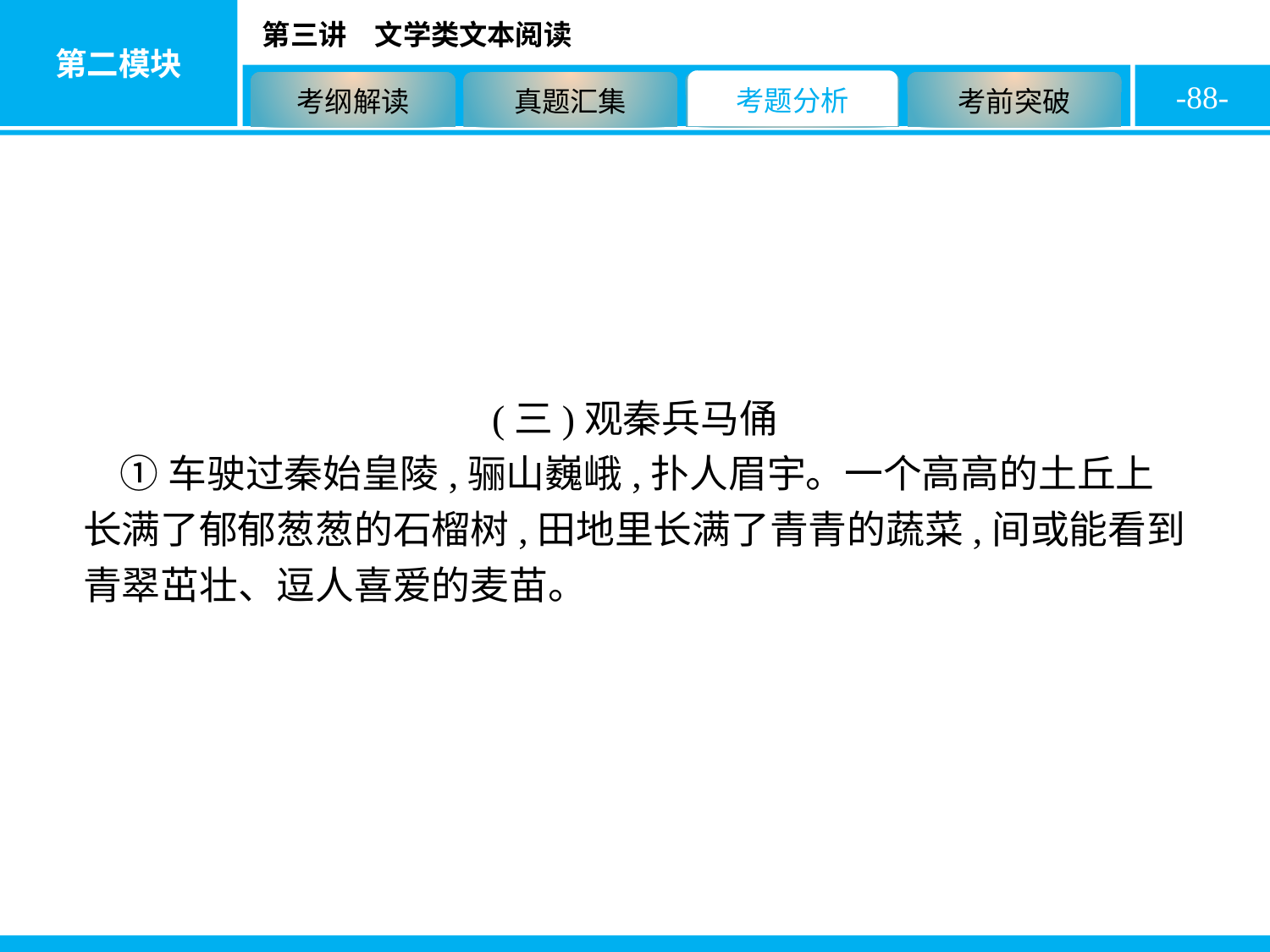

-88-
(三)观秦兵马俑
①车驶过秦始皇陵,骊山巍峨,扑人眉宇。一个高高的土丘上长满了郁郁葱葱的石榴树,田地里长满了青青的蔬菜,间或能看到青翠茁壮、逗人喜爱的麦苗。